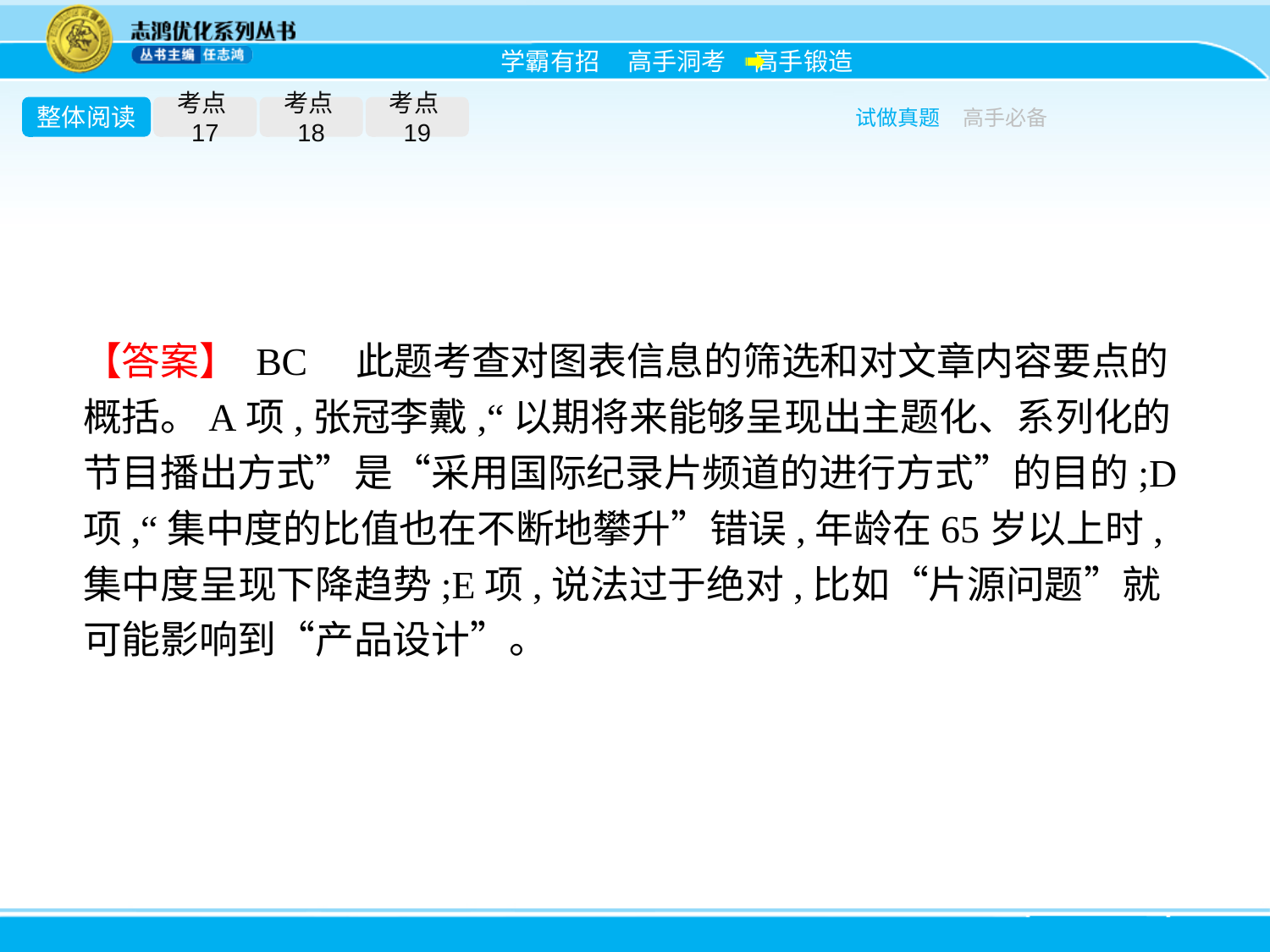

整体阅读
考点17
考点18
考点19
试做真题
高手必备
【答案】 BC　此题考查对图表信息的筛选和对文章内容要点的概括。A项,张冠李戴,“以期将来能够呈现出主题化、系列化的节目播出方式”是“采用国际纪录片频道的进行方式”的目的;D项,“集中度的比值也在不断地攀升”错误,年龄在65岁以上时,集中度呈现下降趋势;E项,说法过于绝对,比如“片源问题”就可能影响到“产品设计”。